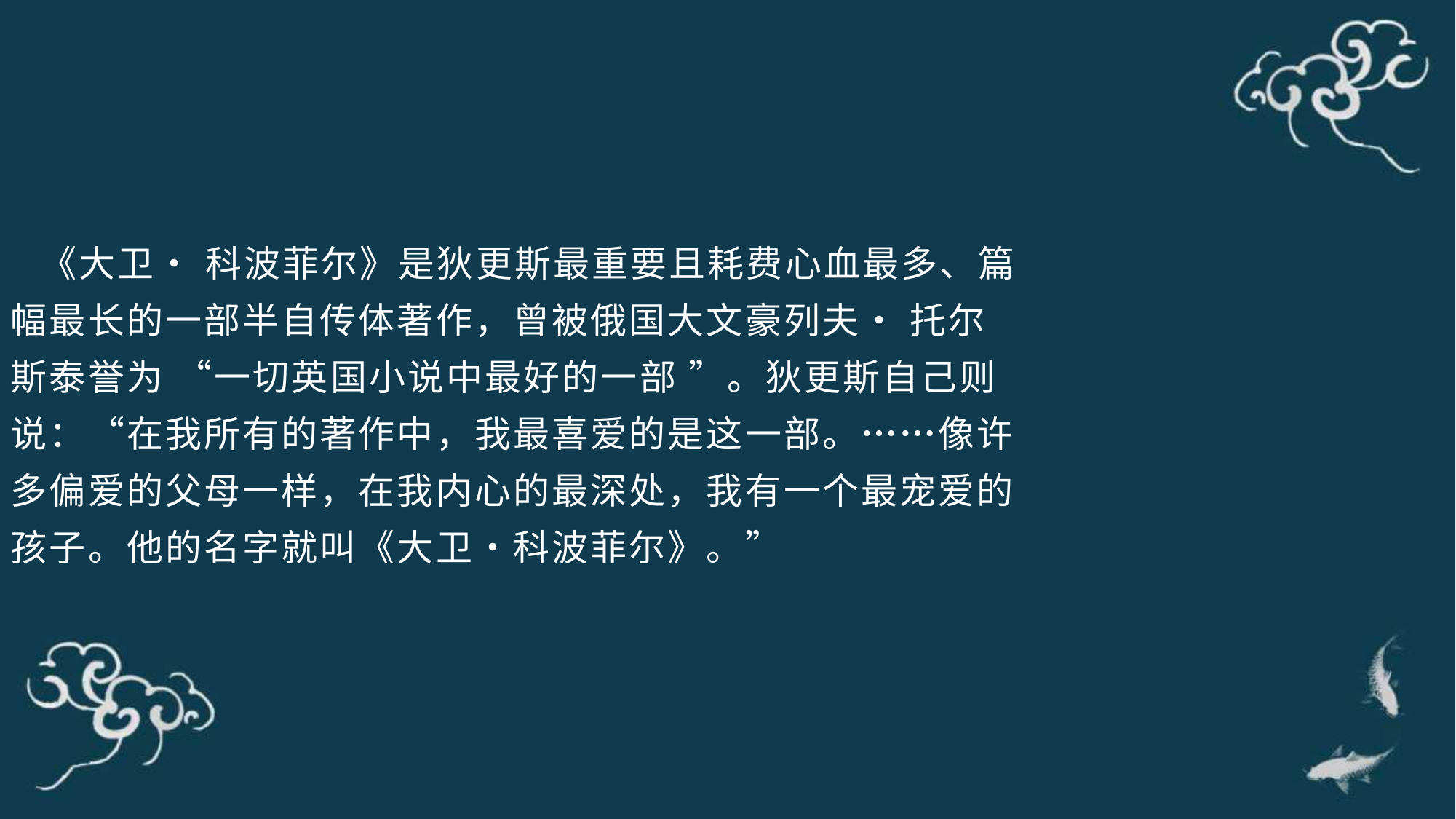

《大卫• 科波菲尔》是狄更斯最重要且耗费心血最多、篇幅最长的一部半自传体著作，曾被俄国大文豪列夫• 托尔斯泰誉为 “一切英国小说中最好的一部 ”。狄更斯自己则说：“在我所有的著作中，我最喜爱的是这一部。……像许多偏爱的父母一样，在我内心的最深处，我有一个最宠爱的孩子。他的名字就叫《大卫•科波菲尔》。”